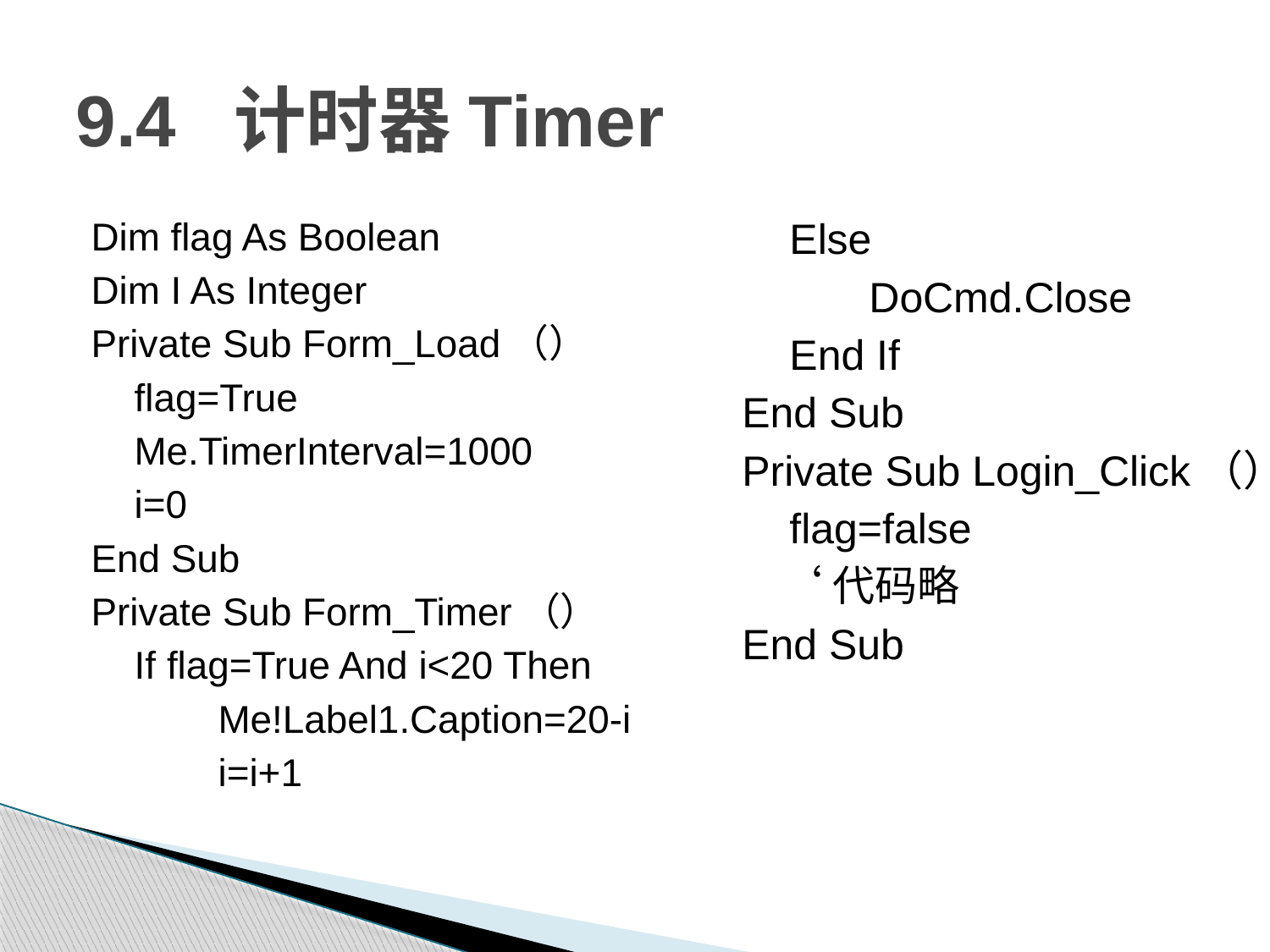

# 9.4  计时器Timer
Dim flag As Boolean
Dim I As Integer
Private Sub Form_Load（）
    flag=True
    Me.TimerInterval=1000
    i=0
End Sub
Private Sub Form_Timer（）
    If flag=True And i<20 Then
	Me!Label1.Caption=20-i
	i=i+1

    Else
	DoCmd.Close
    End If
End Sub
Private Sub Login_Click（）
    flag=false
    ‘代码略
End Sub